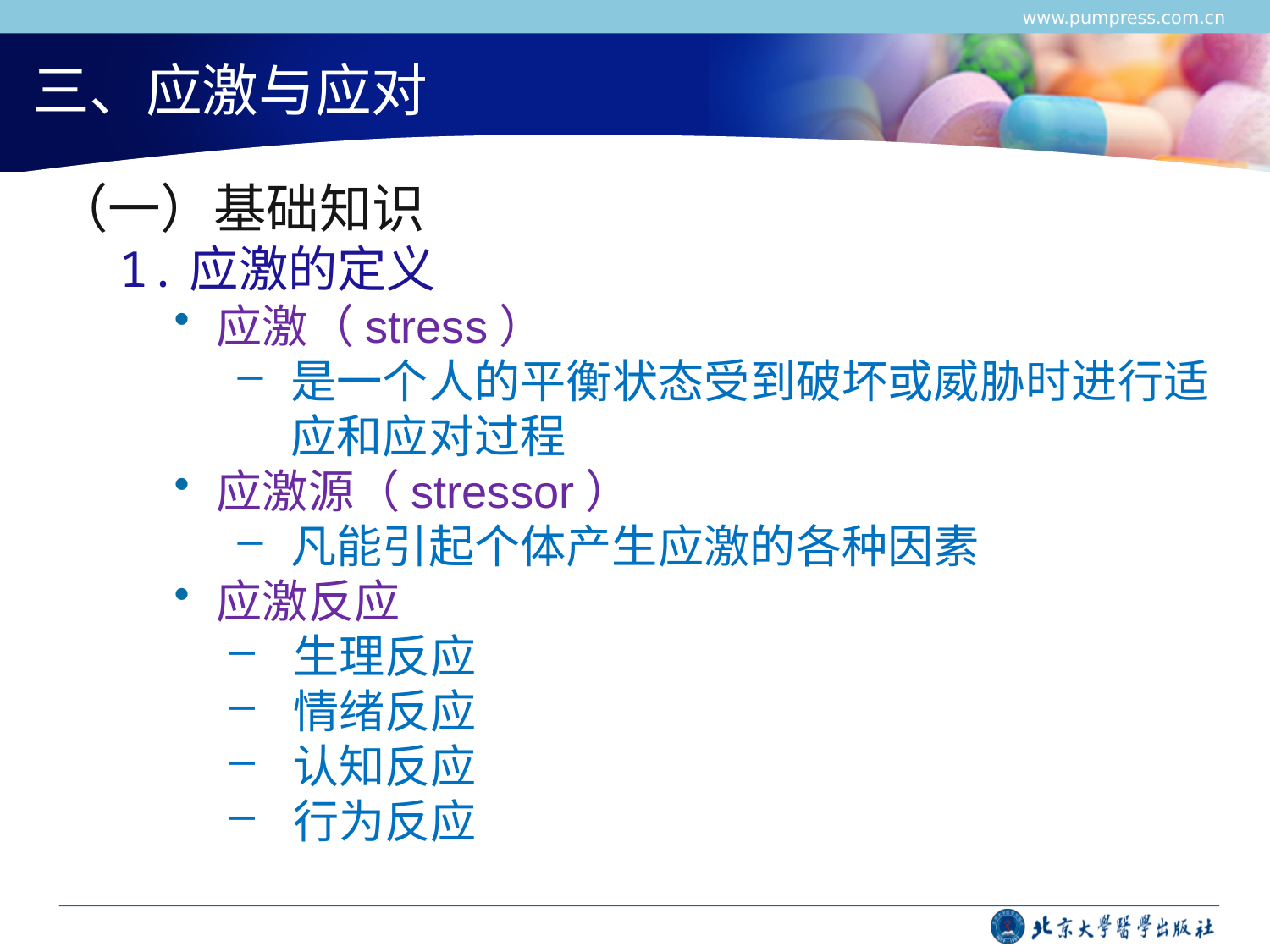

www.pumpress.com.cn
# 三、应激与应对
（一）基础知识
1.应激的定义
应激（stress）
是一个人的平衡状态受到破坏或威胁时进行适应和应对过程
应激源（stressor）
凡能引起个体产生应激的各种因素
应激反应
生理反应
情绪反应
认知反应
行为反应